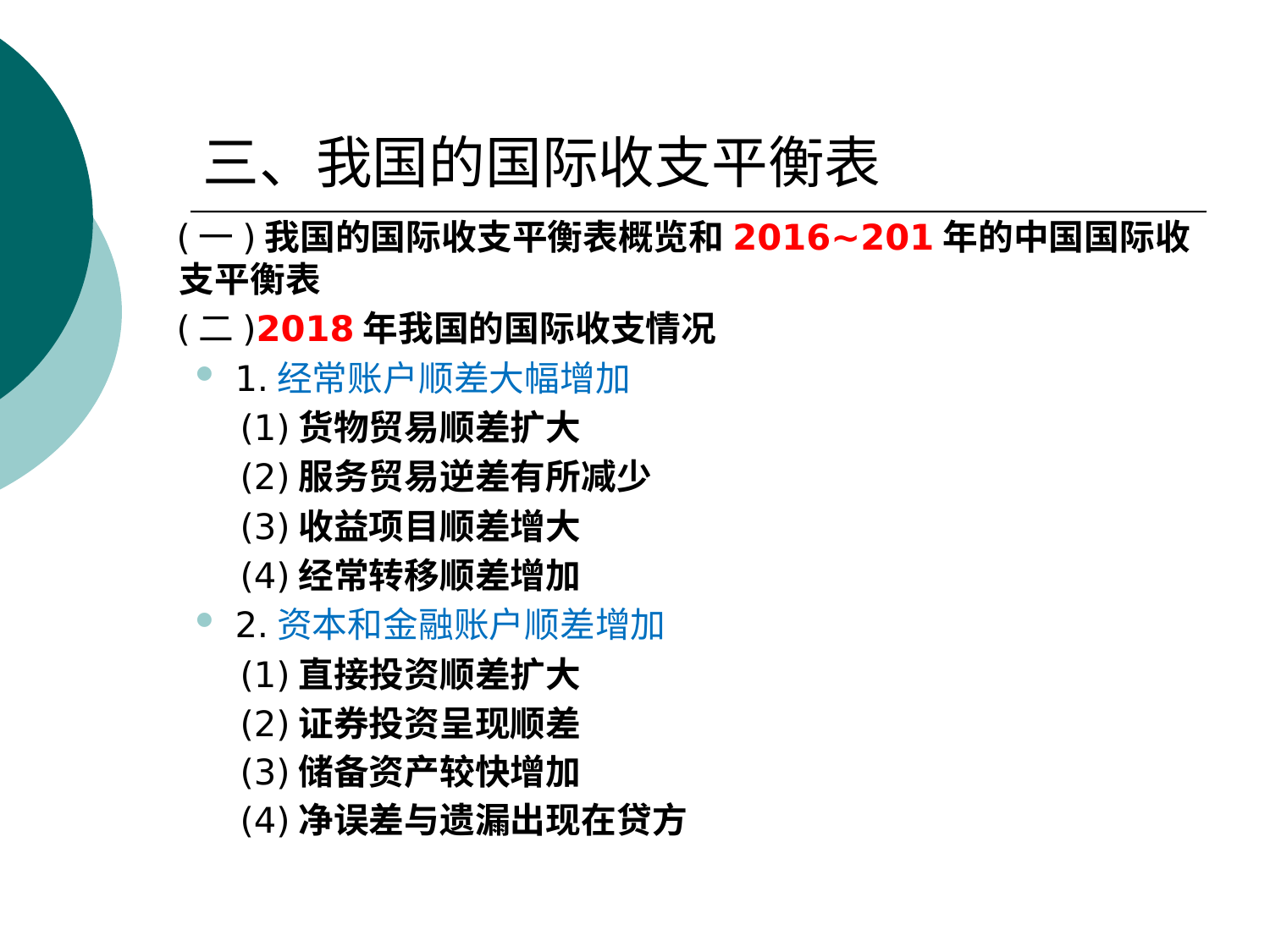

# 三、我国的国际收支平衡表
    (一)我国的国际收支平衡表概览和2016~201年的中国国际收支平衡表
    (二)2018年我国的国际收支情况
1.经常账户顺差大幅增加
    (1)货物贸易顺差扩大
    (2)服务贸易逆差有所减少
    (3)收益项目顺差增大
    (4)经常转移顺差增加
2.资本和金融账户顺差增加
    (1)直接投资顺差扩大
    (2)证券投资呈现顺差
    (3)储备资产较快增加
    (4)净误差与遗漏出现在贷方